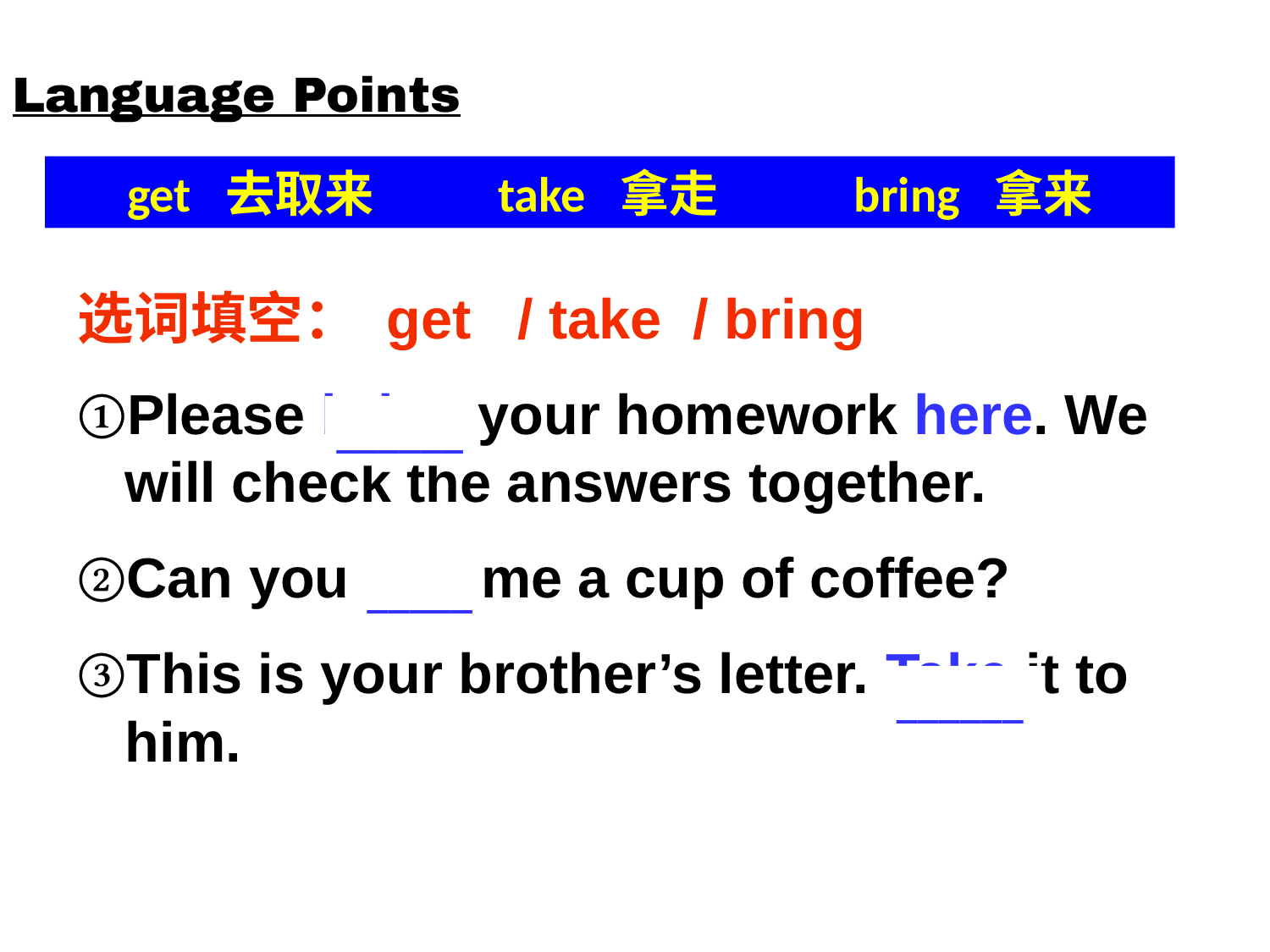

Language Points
get  去取来          take  拿走           bring  拿来
选词填空： get   / take  / bring
①Please bring your homework here. We will check the answers together.
②Can you  get me a cup of coffee?
③This is your brother’s letter. Take it to him.

______
_____
______